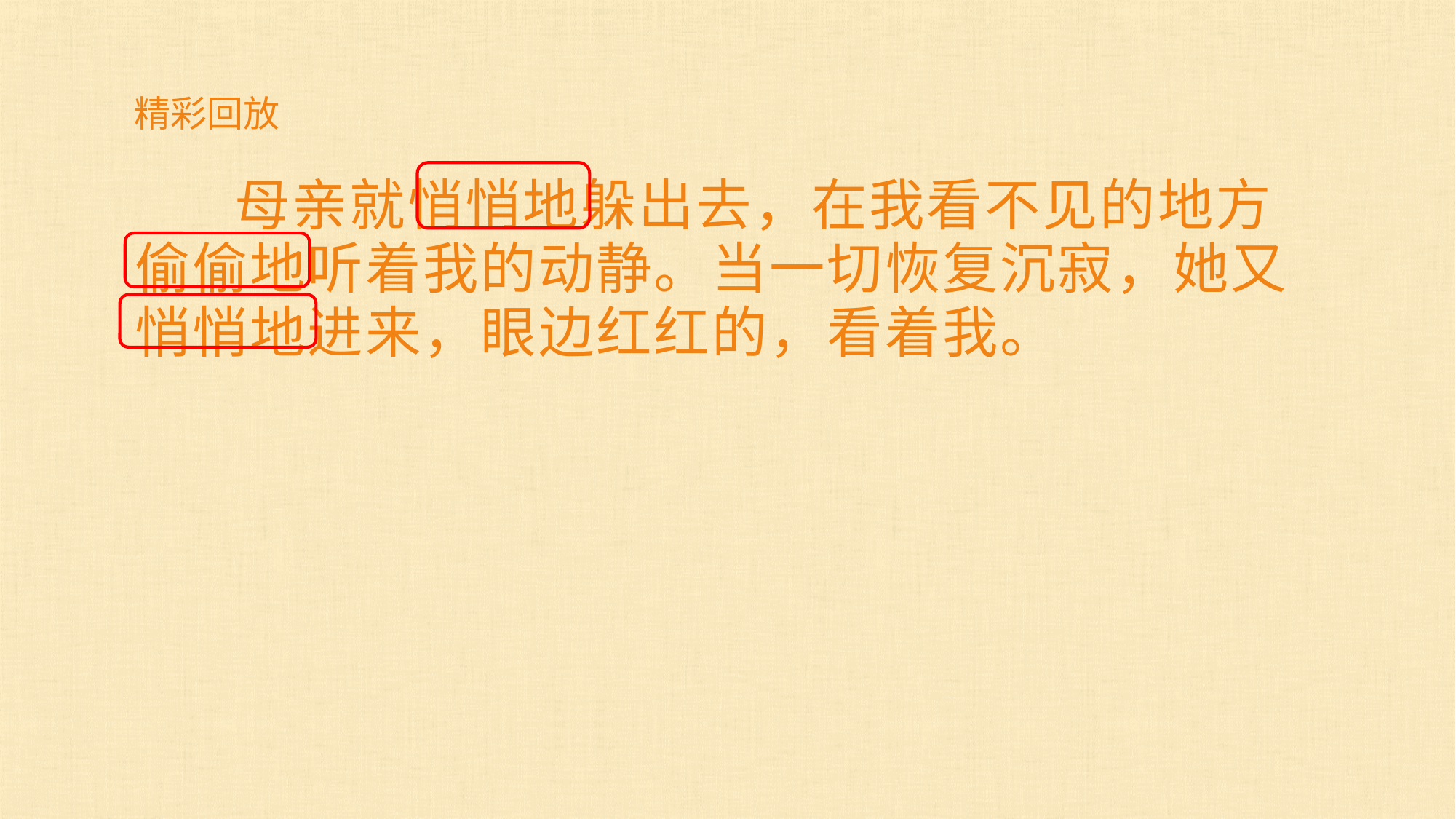

精彩回放

        母亲就悄悄地躲出去，在我看不见的地方
偷偷地听着我的动静。当一切恢复沉寂，她又
悄悄地进来，眼边红红的，看着我。